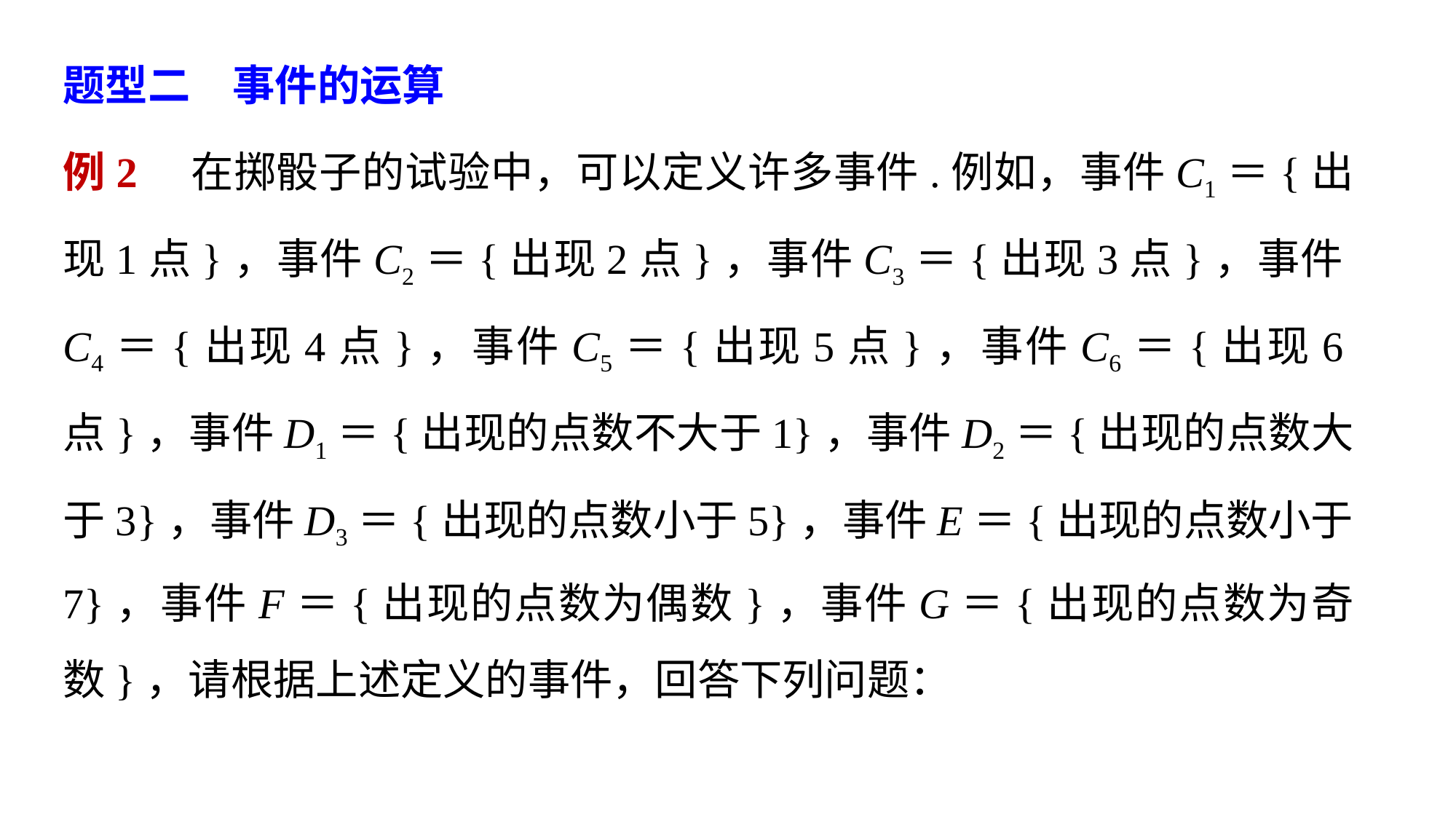

题型二　事件的运算
例2　在掷骰子的试验中，可以定义许多事件.例如，事件C1＝{出现1点}，事件C2＝{出现2点}，事件C3＝{出现3点}，事件C4＝{出现4点}，事件C5＝{出现5点}，事件C6＝{出现6点}，事件D1＝{出现的点数不大于1}，事件D2＝{出现的点数大于3}，事件D3＝{出现的点数小于5}，事件E＝{出现的点数小于7}，事件F＝{出现的点数为偶数}，事件G＝{出现的点数为奇数}，请根据上述定义的事件，回答下列问题：